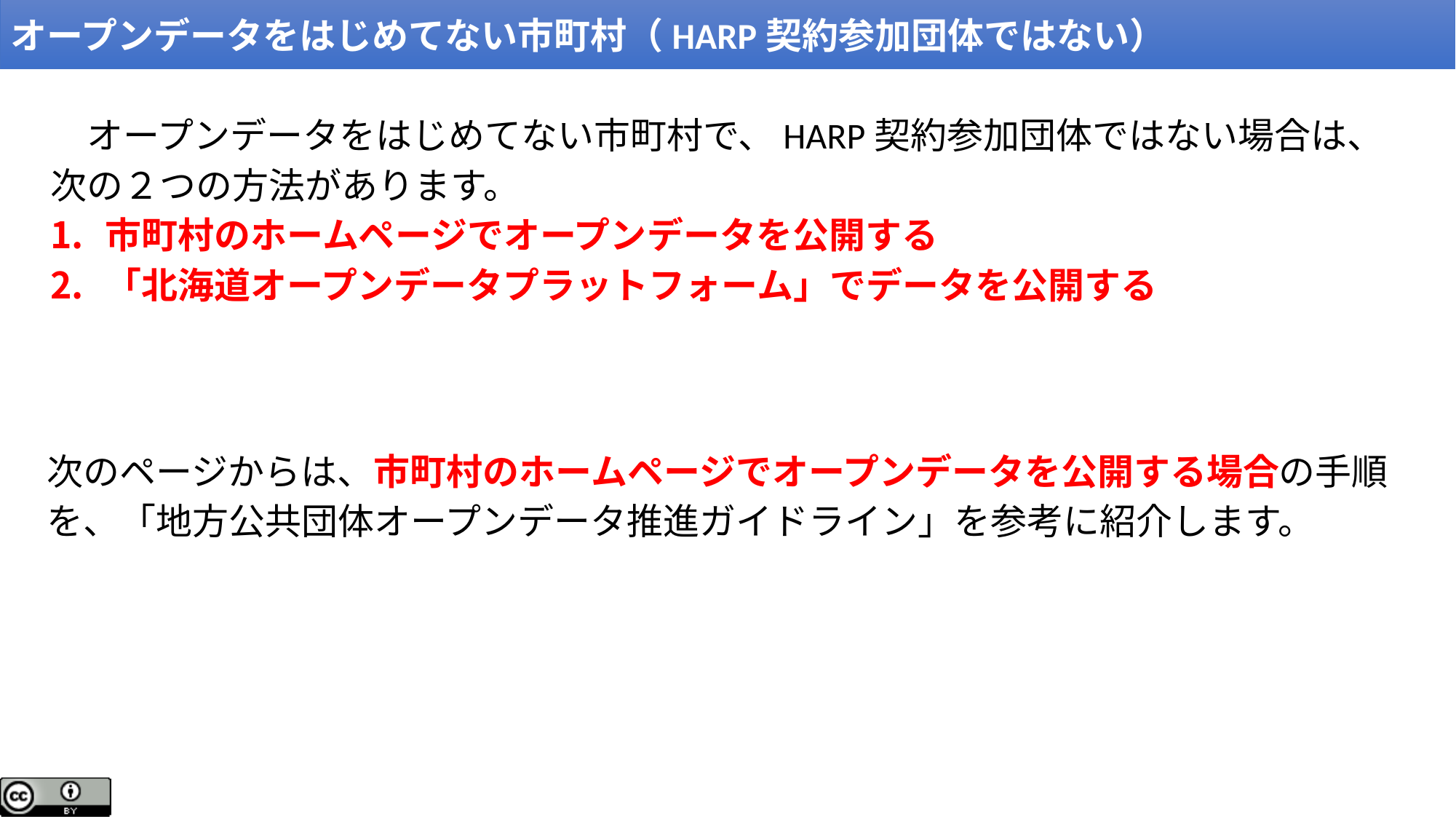

オープンデータをはじめてない市町村（HARP契約参加団体ではない）
　オープンデータをはじめてない市町村で、HARP契約参加団体ではない場合は、次の２つの方法があります。
市町村のホームページでオープンデータを公開する
「北海道オープンデータプラットフォーム」でデータを公開する

次のページからは、市町村のホームページでオープンデータを公開する場合の手順を、「地方公共団体オープンデータ推進ガイドライン」を参考に紹介します。
26